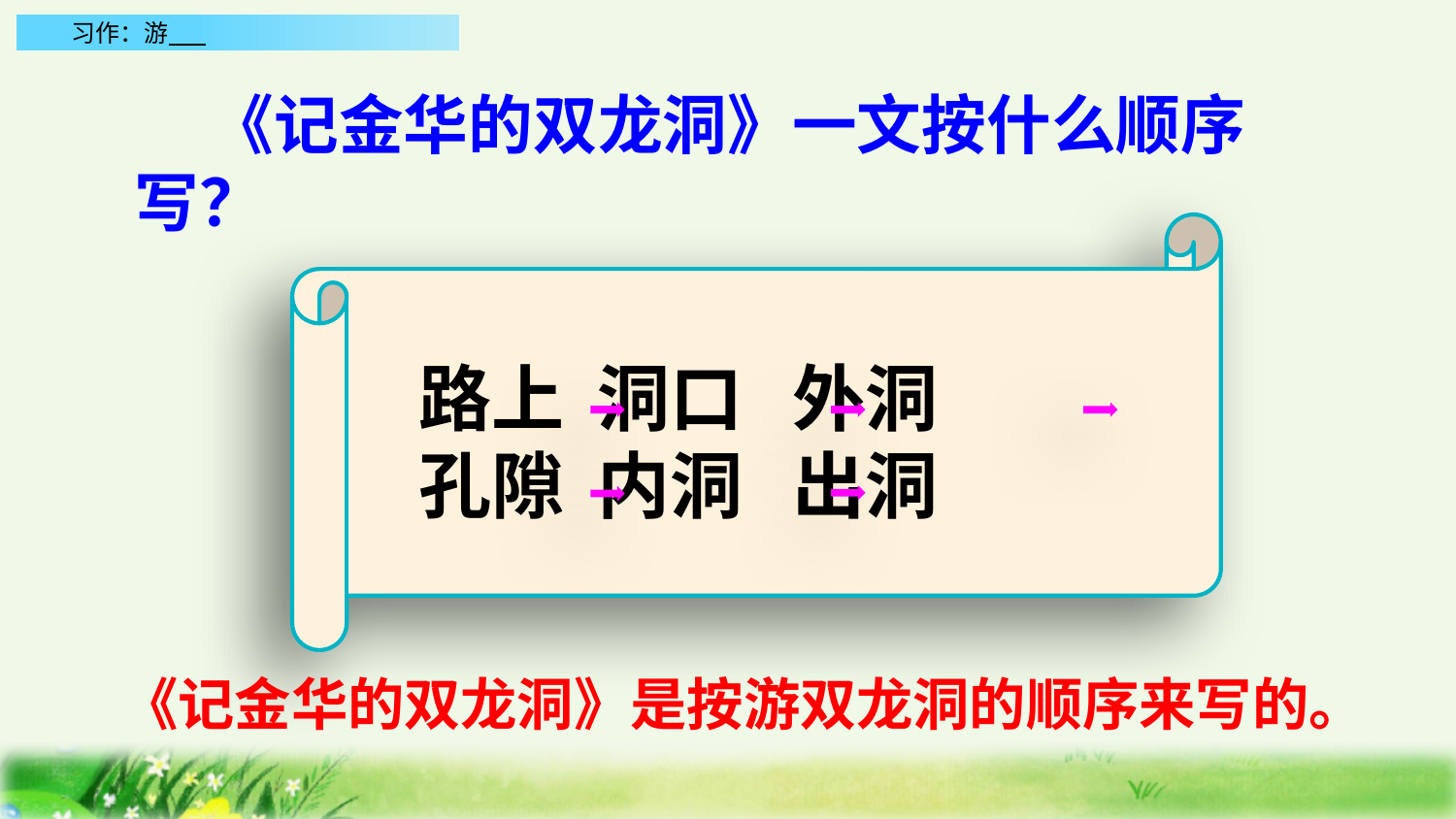

《记金华的双龙洞》一文按什么顺序写？

路上  洞口   外洞
孔隙  内洞   出洞

《记金华的双龙洞》是按游双龙洞的顺序来写的。